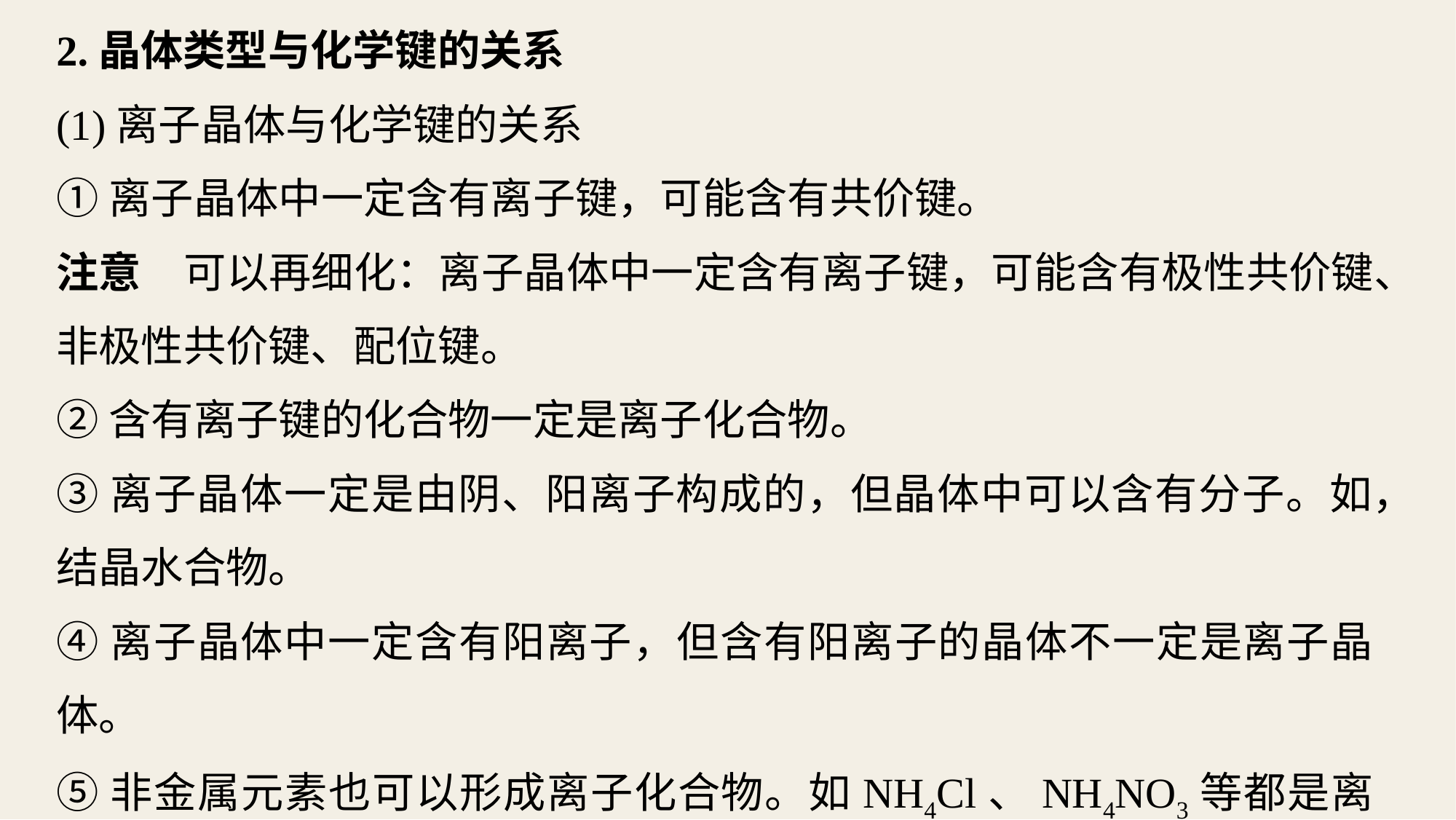

2.晶体类型与化学键的关系
(1)离子晶体与化学键的关系
①离子晶体中一定含有离子键，可能含有共价键。
注意　可以再细化：离子晶体中一定含有离子键，可能含有极性共价键、非极性共价键、配位键。
②含有离子键的化合物一定是离子化合物。
③离子晶体一定是由阴、阳离子构成的，但晶体中可以含有分子。如，结晶水合物。
④离子晶体中一定含有阳离子，但含有阳离子的晶体不一定是离子晶体。
⑤非金属元素也可以形成离子化合物。如NH4Cl、NH4NO3等都是离子化合物。